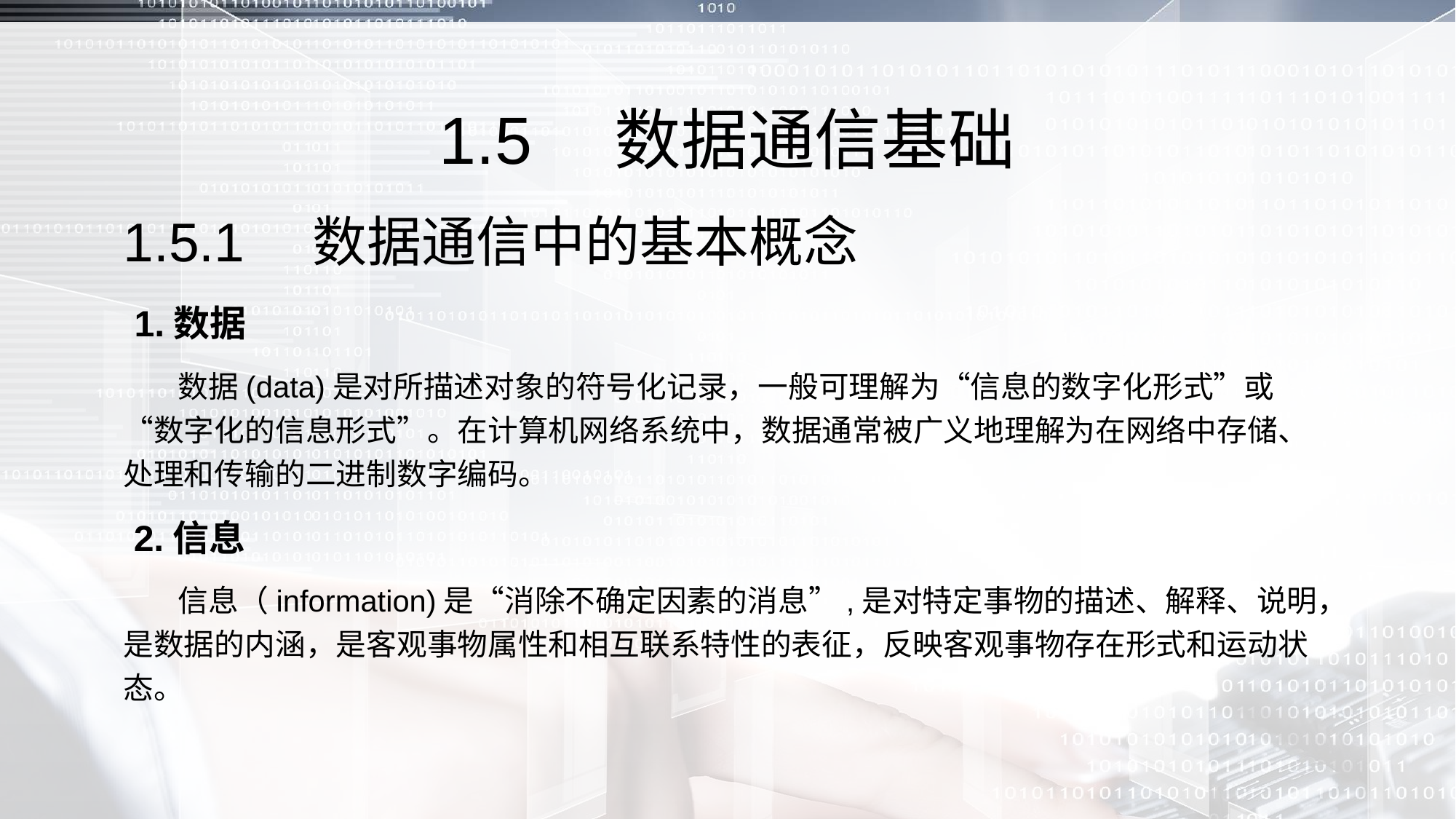

# 1.5　数据通信基础
1.5.1　数据通信中的基本概念
 1.数据
       数据(data)是对所描述对象的符号化记录，一般可理解为“信息的数字化形式”或“数字化的信息形式”。在计算机网络系统中，数据通常被广义地理解为在网络中存储、处理和传输的二进制数字编码。
 2.信息
       信息（information)是“消除不确定因素的消息”,是对特定事物的描述、解释、说明，是数据的内涵，是客观事物属性和相互联系特性的表征，反映客观事物存在形式和运动状态。